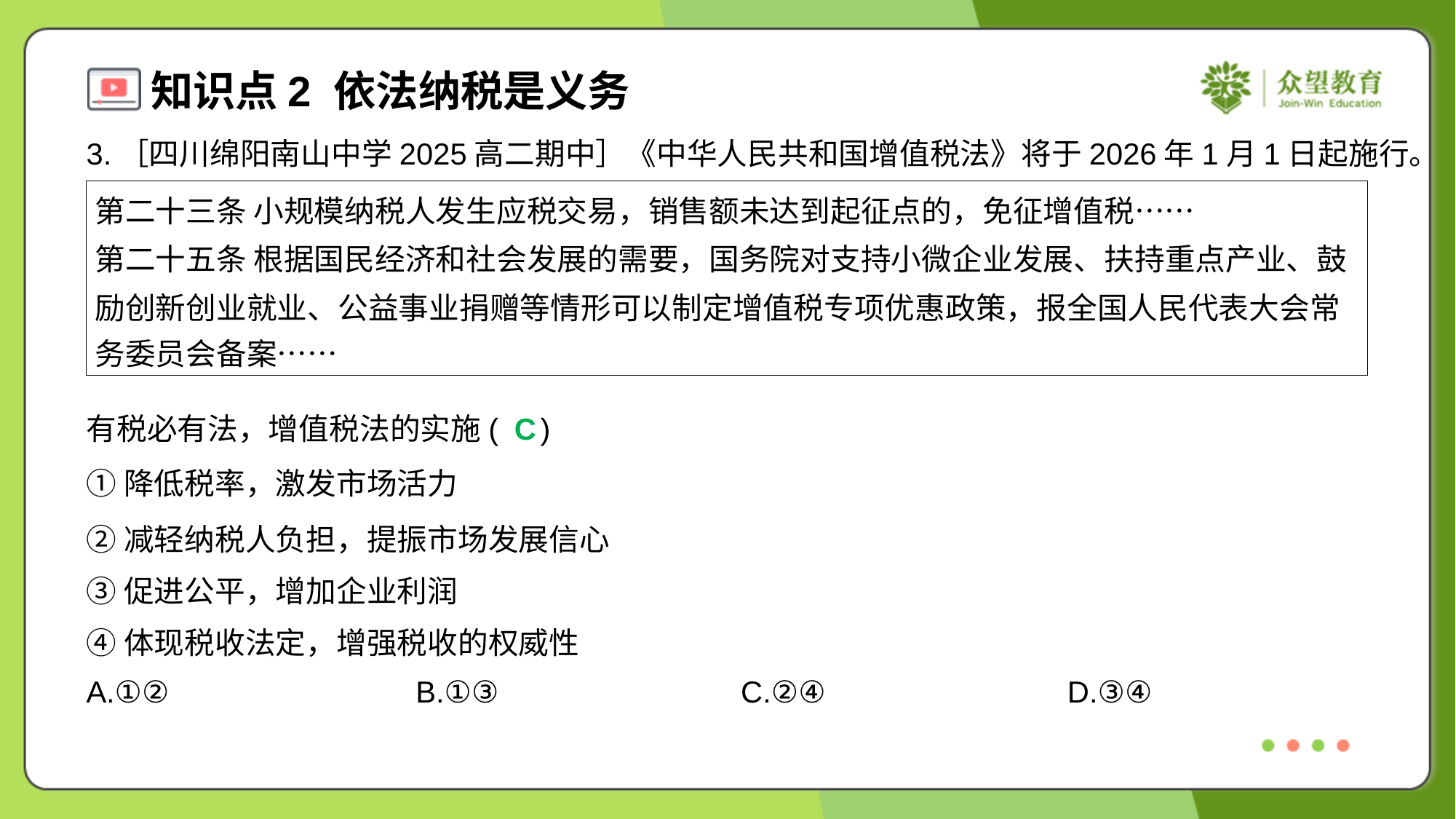

3.［四川绵阳南山中学2025高二期中］《中华人民共和国增值税法》将于2026年1月1日起施行。
| 第二十三条 小规模纳税人发生应税交易，销售额未达到起征点的，免征增值税…… 第二十五条 根据国民经济和社会发展的需要，国务院对支持小微企业发展、扶持重点产业、鼓 励创新创业就业、公益事业捐赠等情形可以制定增值税专项优惠政策，报全国人民代表大会常 务委员会备案…… |
| --- |
有税必有法，增值税法的实施(     )
C
①降低税率，激发市场活力
②减轻纳税人负担，提振市场发展信心
③促进公平，增加企业利润
④体现税收法定，增强税收的权威性
A.①②	B.①③	C.②④	D.③④